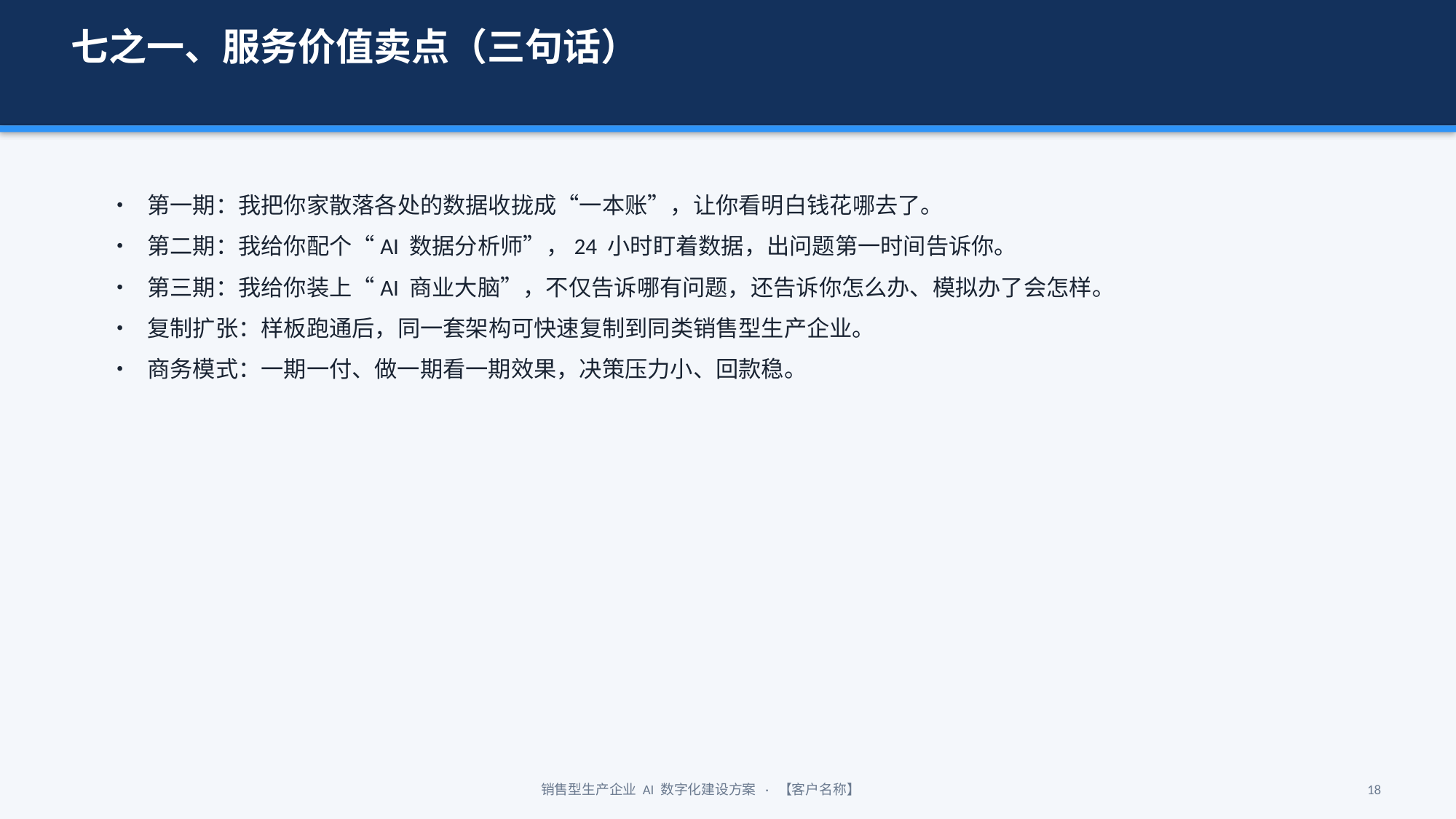

七之一、服务价值卖点（三句话）

•  第一期：我把你家散落各处的数据收拢成“一本账”，让你看明白钱花哪去了。
•  第二期：我给你配个“AI 数据分析师”，24 小时盯着数据，出问题第一时间告诉你。
•  第三期：我给你装上“AI 商业大脑”，不仅告诉哪有问题，还告诉你怎么办、模拟办了会怎样。
•  复制扩张：样板跑通后，同一套架构可快速复制到同类销售型生产企业。
•  商务模式：一期一付、做一期看一期效果，决策压力小、回款稳。
销售型生产企业 AI 数字化建设方案  ·  【客户名称】
18